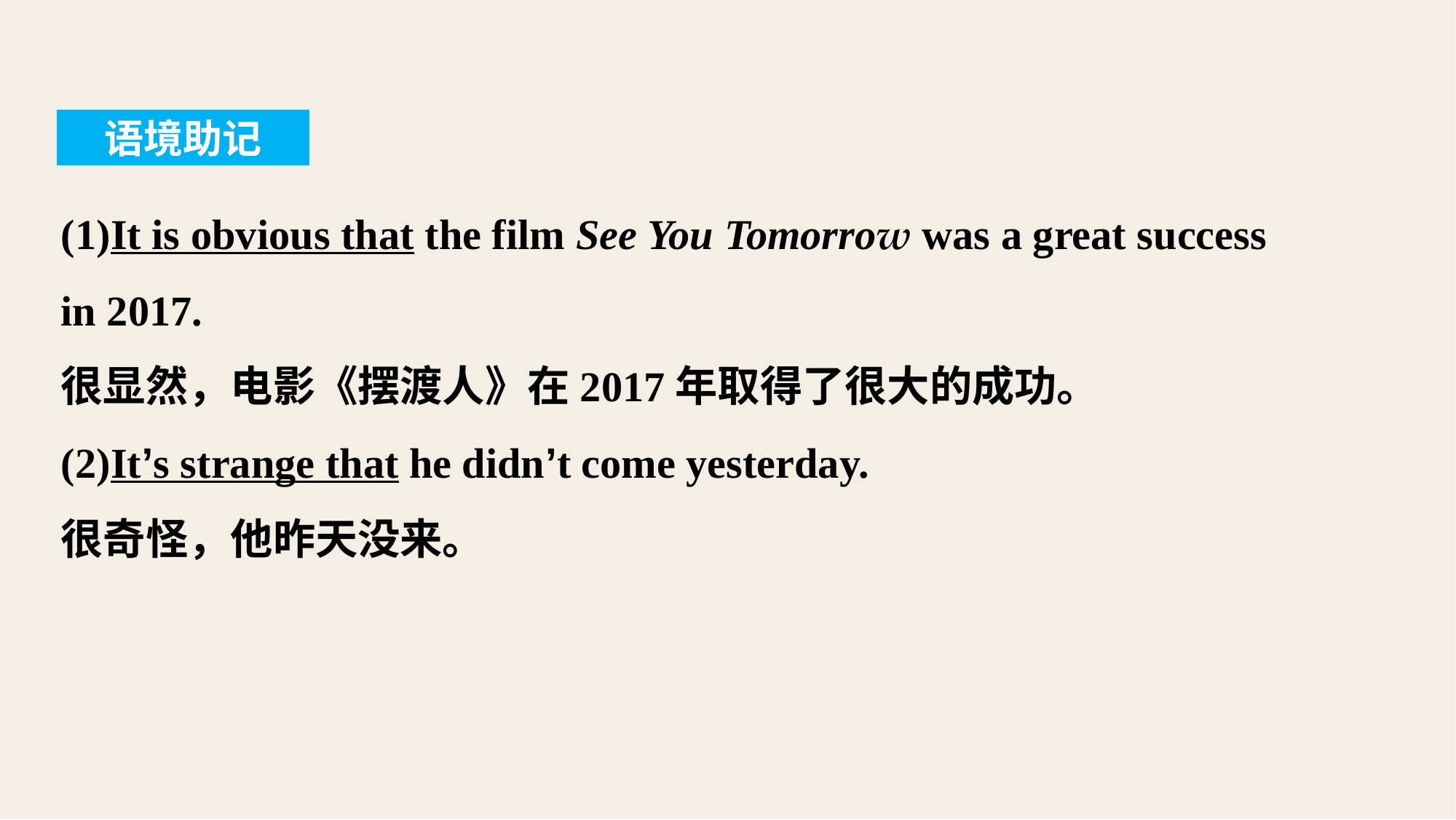

语境助记
(1)It is obvious that the film See You Tomorrow was a great success
in 2017.
很显然，电影《摆渡人》在2017年取得了很大的成功。
(2)It’s strange that he didn’t come yesterday.
很奇怪，他昨天没来。